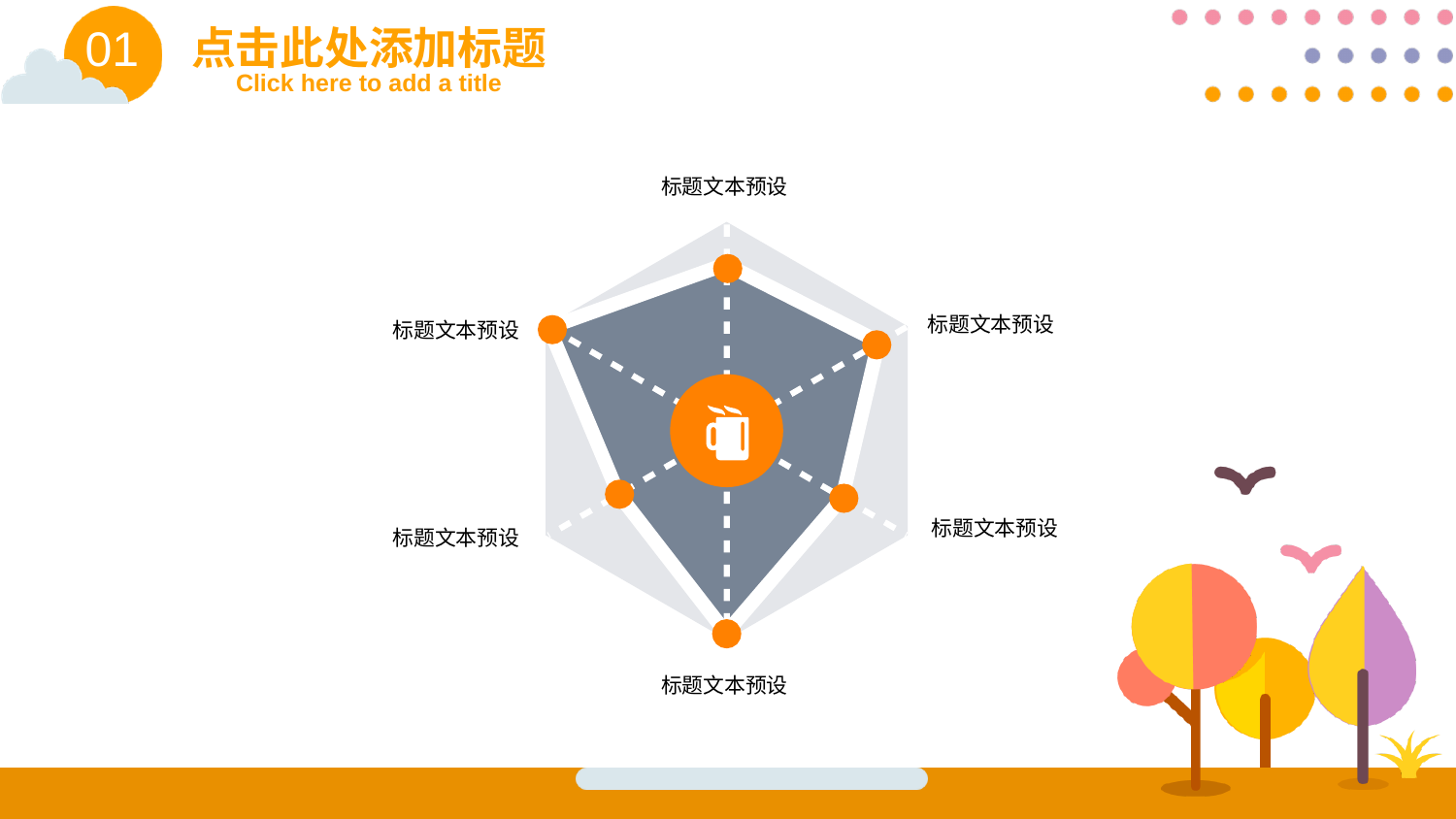

01
点击此处添加标题
Click here to add a title
标题文本预设

标题文本预设
标题文本预设

标题文本预设
标题文本预设

标题文本预设